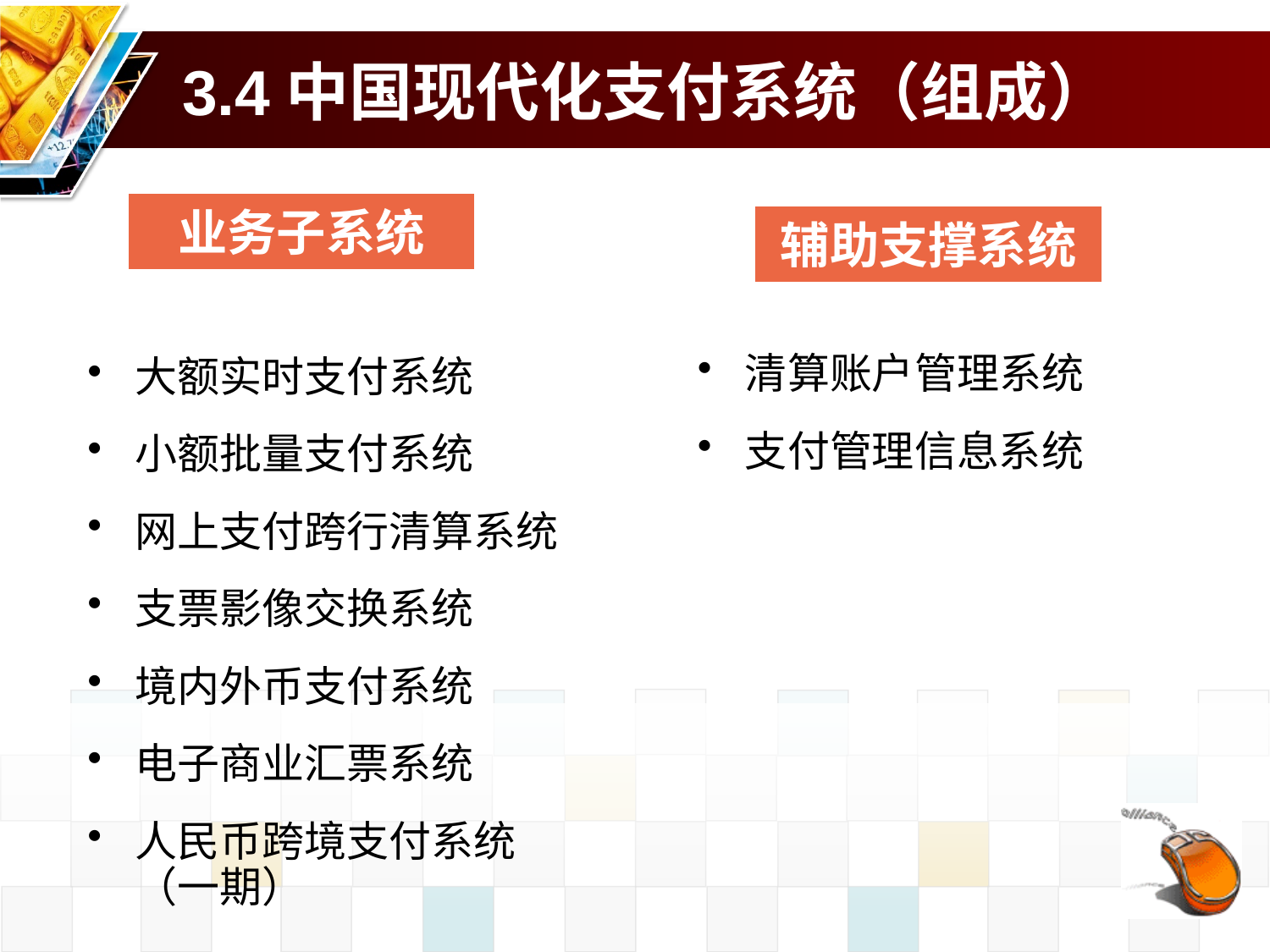

# 3.4中国现代化支付系统（组成）
业务子系统
辅助支撑系统
清算账户管理系统
支付管理信息系统
大额实时支付系统
小额批量支付系统
网上支付跨行清算系统
支票影像交换系统
境内外币支付系统
电子商业汇票系统
人民币跨境支付系统（一期）